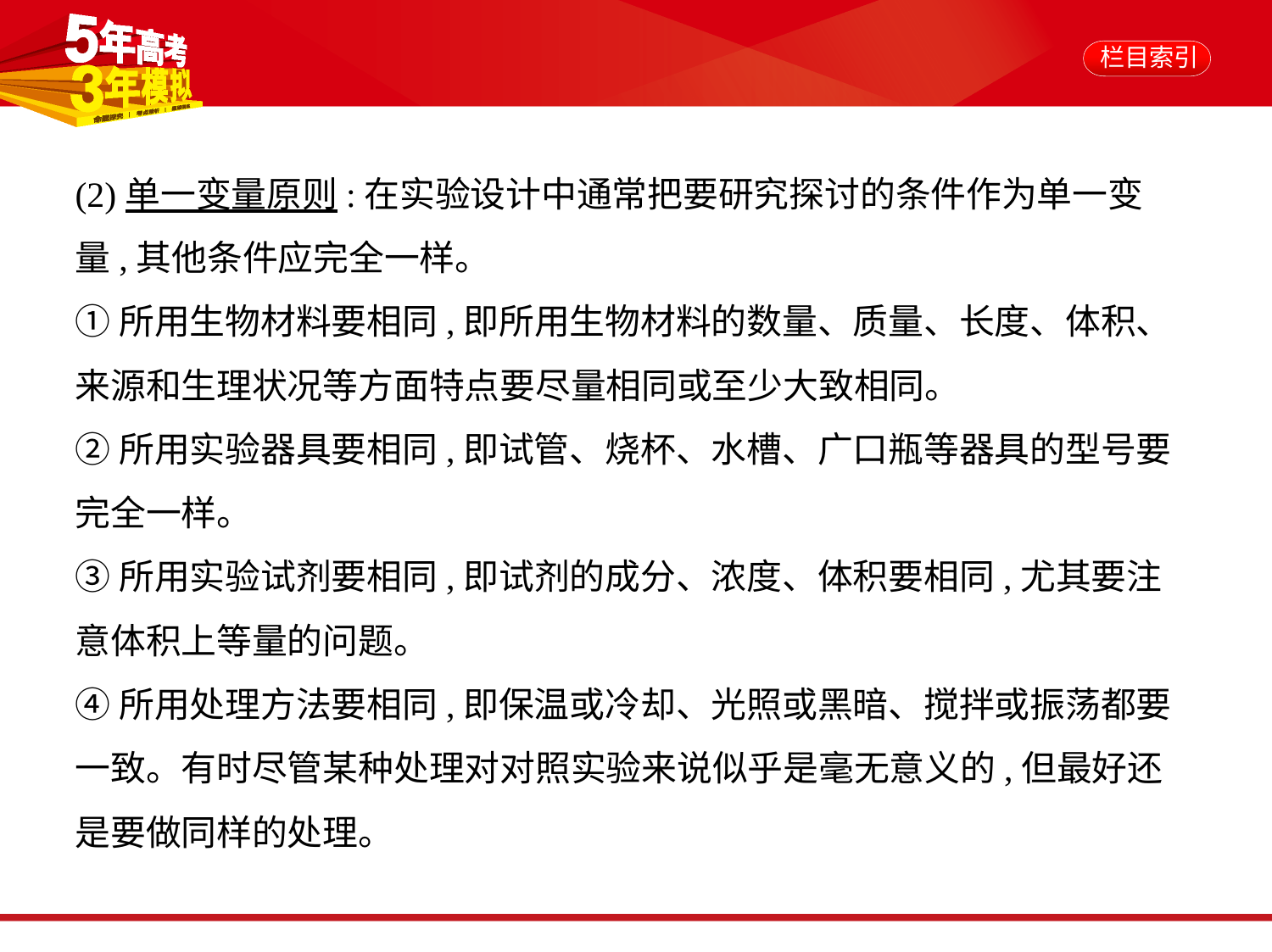

(2)单一变量原则:在实验设计中通常把要研究探讨的条件作为单一变
量,其他条件应完全一样。
①所用生物材料要相同,即所用生物材料的数量、质量、长度、体积、
来源和生理状况等方面特点要尽量相同或至少大致相同。
②所用实验器具要相同,即试管、烧杯、水槽、广口瓶等器具的型号要
完全一样。
③所用实验试剂要相同,即试剂的成分、浓度、体积要相同,尤其要注
意体积上等量的问题。
④所用处理方法要相同,即保温或冷却、光照或黑暗、搅拌或振荡都要
一致。有时尽管某种处理对对照实验来说似乎是毫无意义的,但最好还
是要做同样的处理。